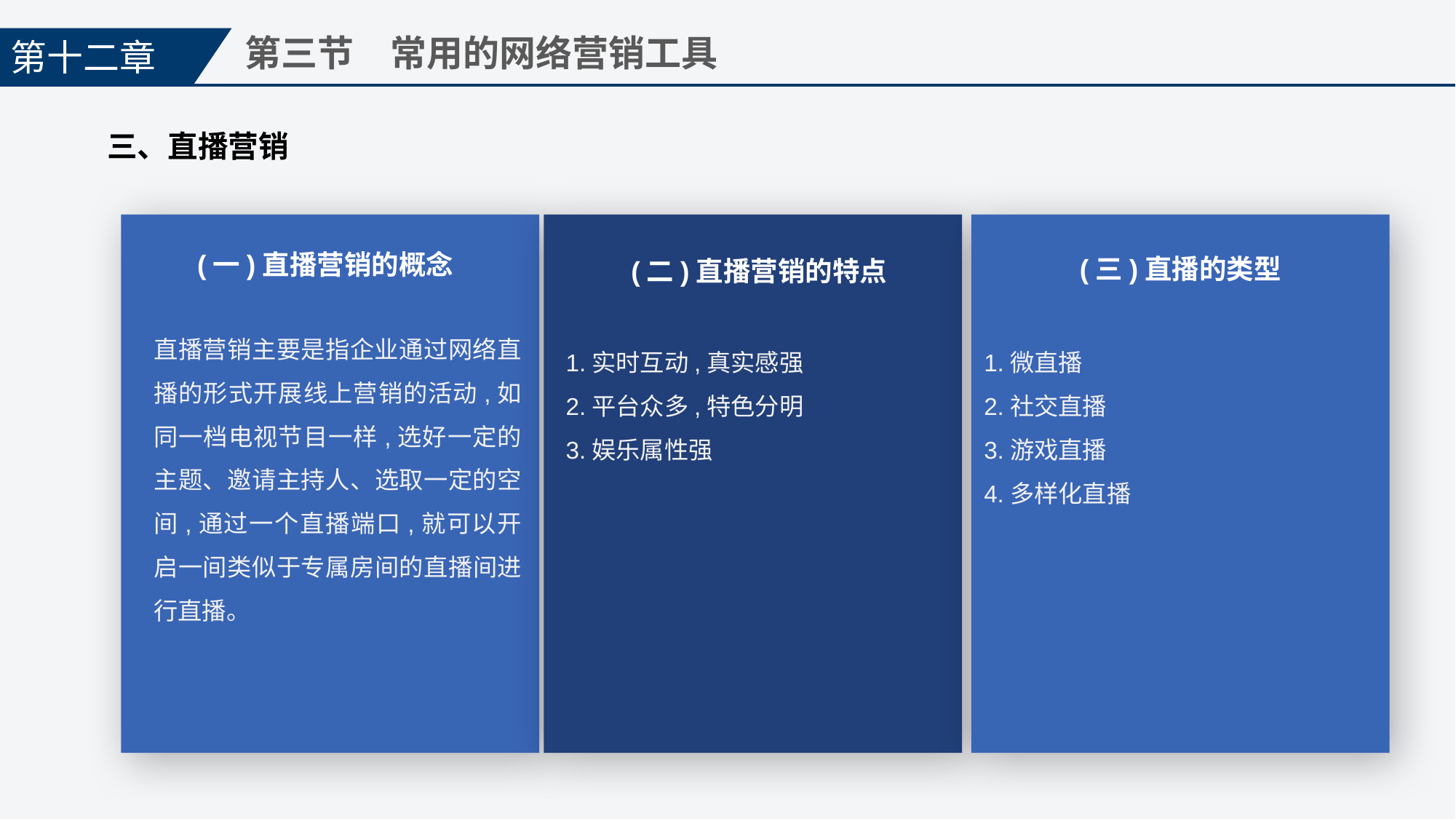

第十二章
第三节　常用的网络营销工具
三、直播营销

(一)直播营销的概念
(三)直播的类型
(二)直播营销的特点
直播营销主要是指企业通过网络直播的形式开展线上营销的活动,如同一档电视节目一样,选好一定的主题、邀请主持人、选取一定的空间,通过一个直播端口,就可以开启一间类似于专属房间的直播间进行直播。
1.实时互动,真实感强
2.平台众多,特色分明
3.娱乐属性强

1.微直播
2.社交直播
3.游戏直播
4.多样化直播